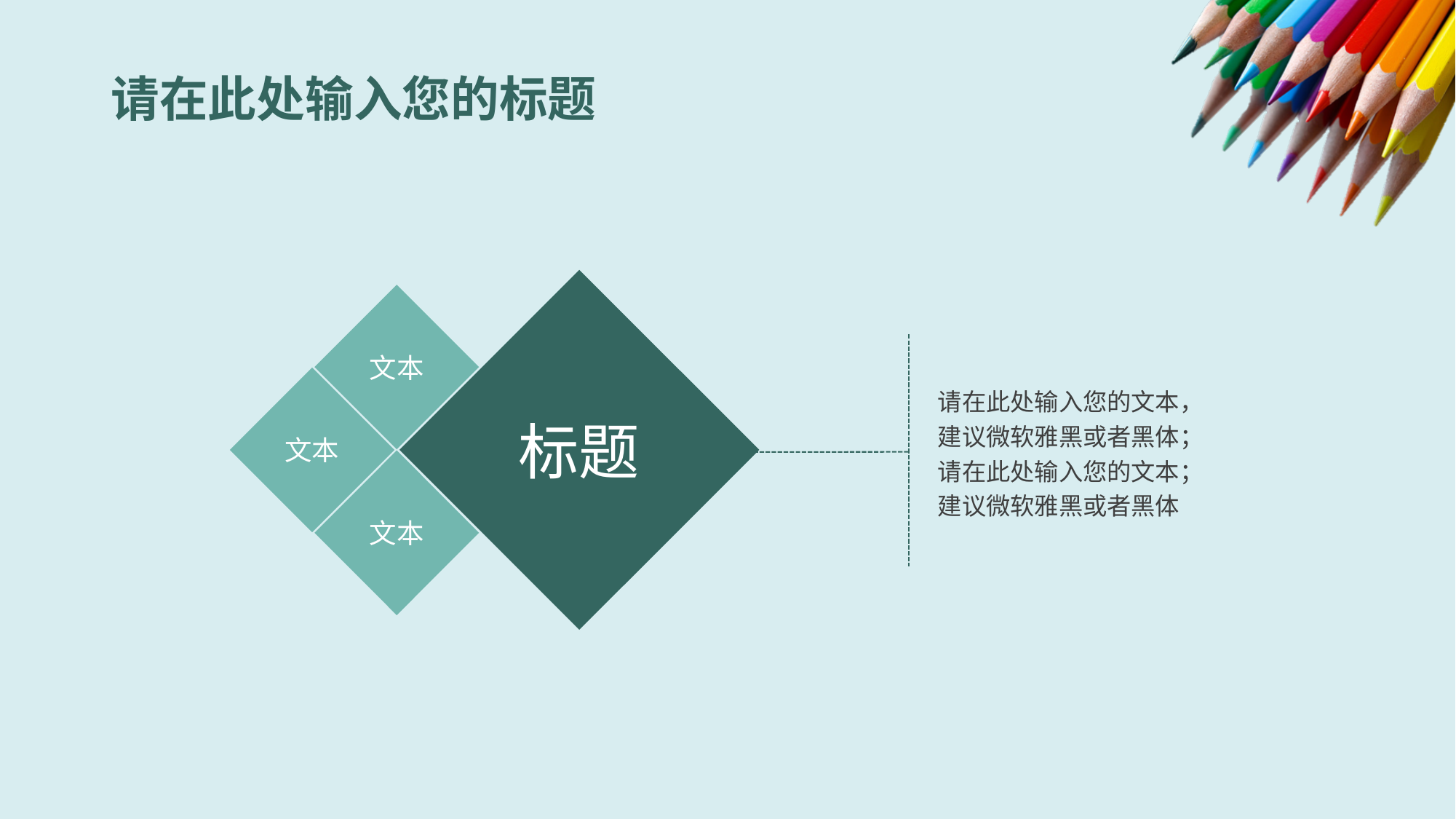

# 请在此处输入您的标题
标题
文本
请在此处输入您的文本，建议微软雅黑或者黑体；请在此处输入您的文本；建议微软雅黑或者黑体
文本
文本